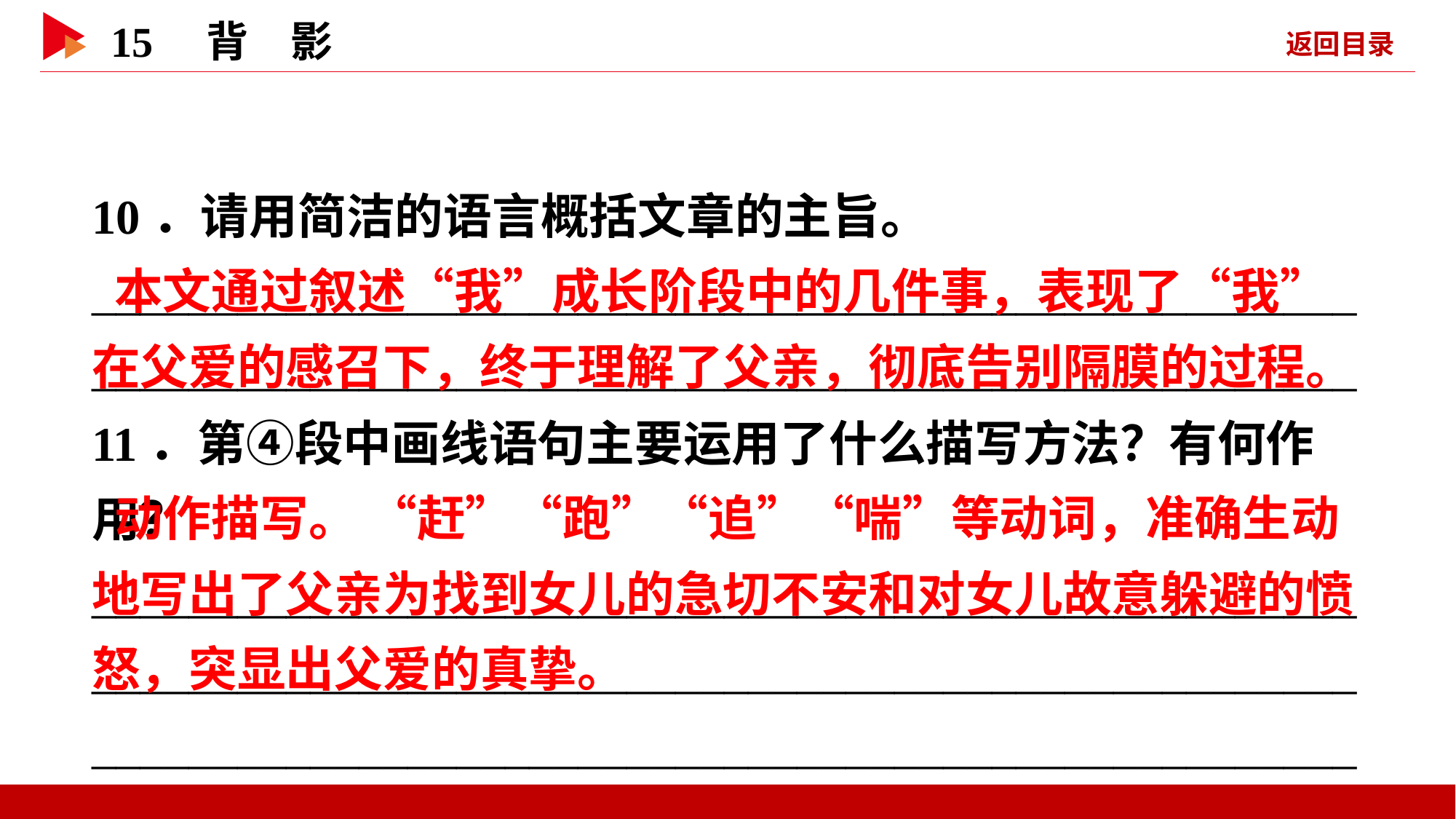

10．请用简洁的语言概括文章的主旨。
________________________________________________________________________________________________________
11．第④段中画线语句主要运用了什么描写方法？有何作用？
____________________________________________________________________________________________________________________________________________________________
 本文通过叙述“我”成长阶段中的几件事，表现了“我”在父爱的感召下，终于理解了父亲，彻底告别隔膜的过程。
 动作描写。 “赶”“跑”“追”“喘”等动词，准确生动地写出了父亲为找到女儿的急切不安和对女儿故意躲避的愤怒，突显出父爱的真挚。